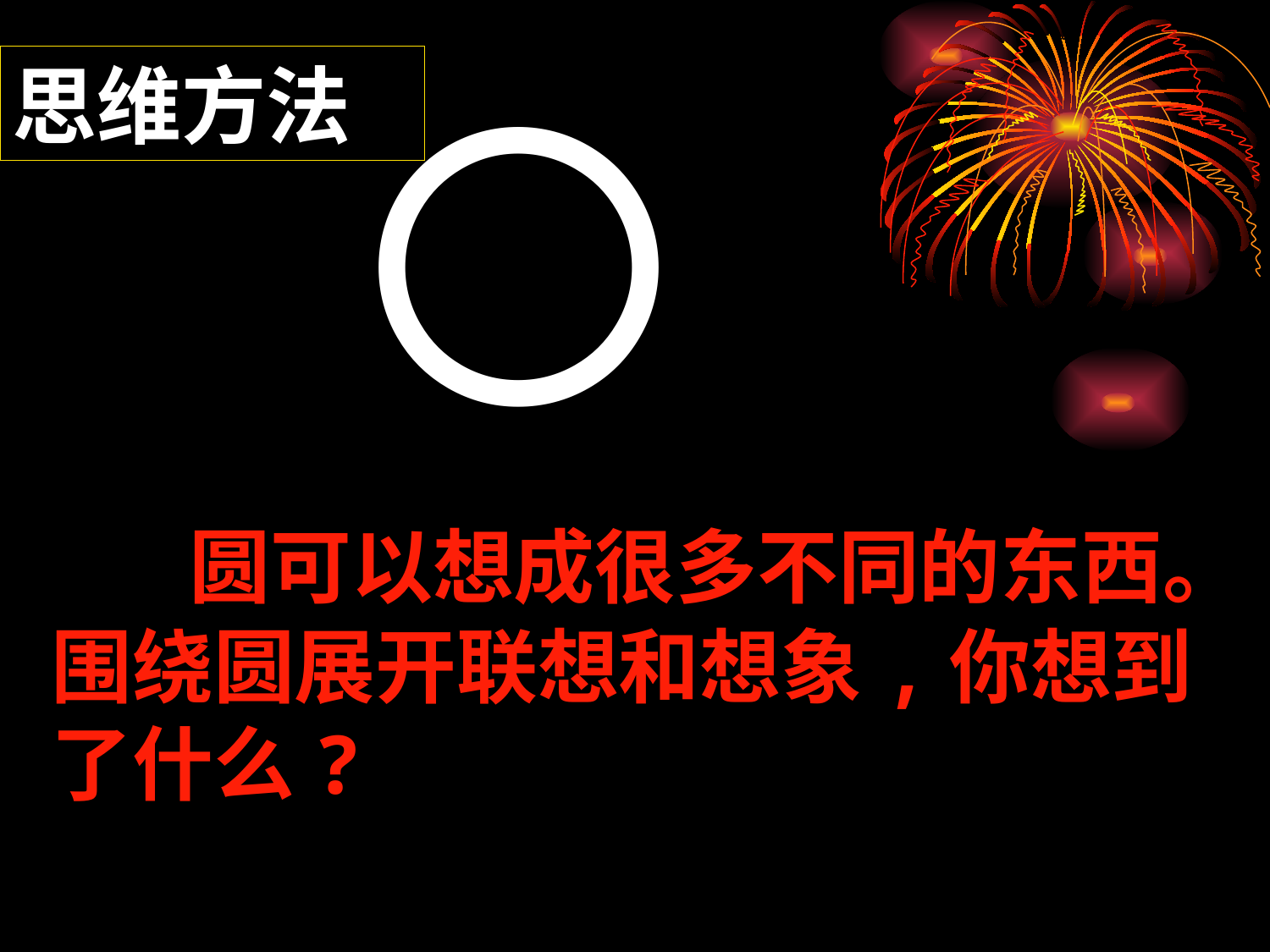

○
思维方法
# 圆可以想成很多不同的东西。 围绕圆展开联想和想象,你想到了什么?